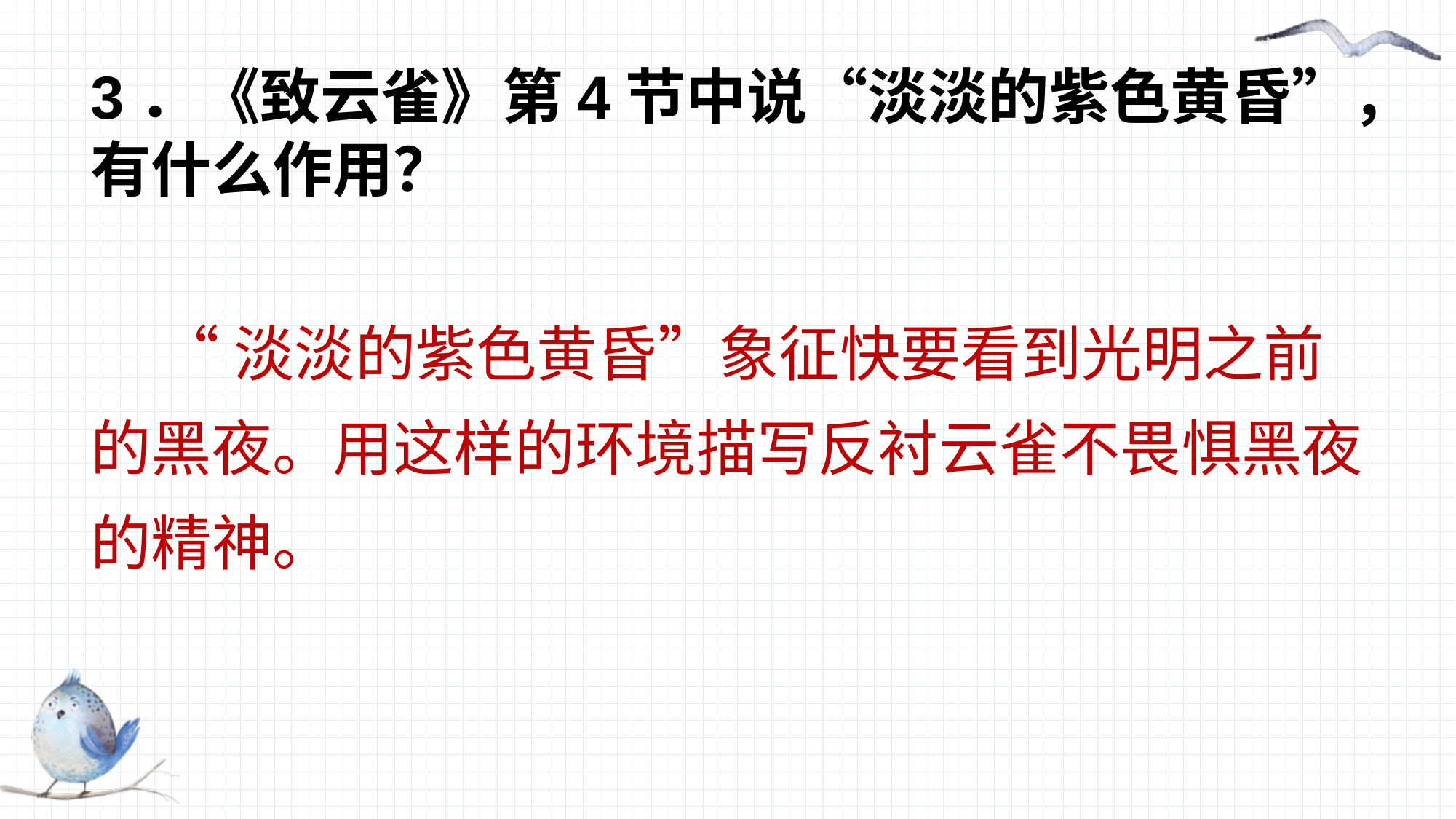

# 3．《致云雀》第4节中说“淡淡的紫色黄昏”，有什么作用？
     “淡淡的紫色黄昏”象征快要看到光明之前的黑夜。用这样的环境描写反衬云雀不畏惧黑夜的精神。